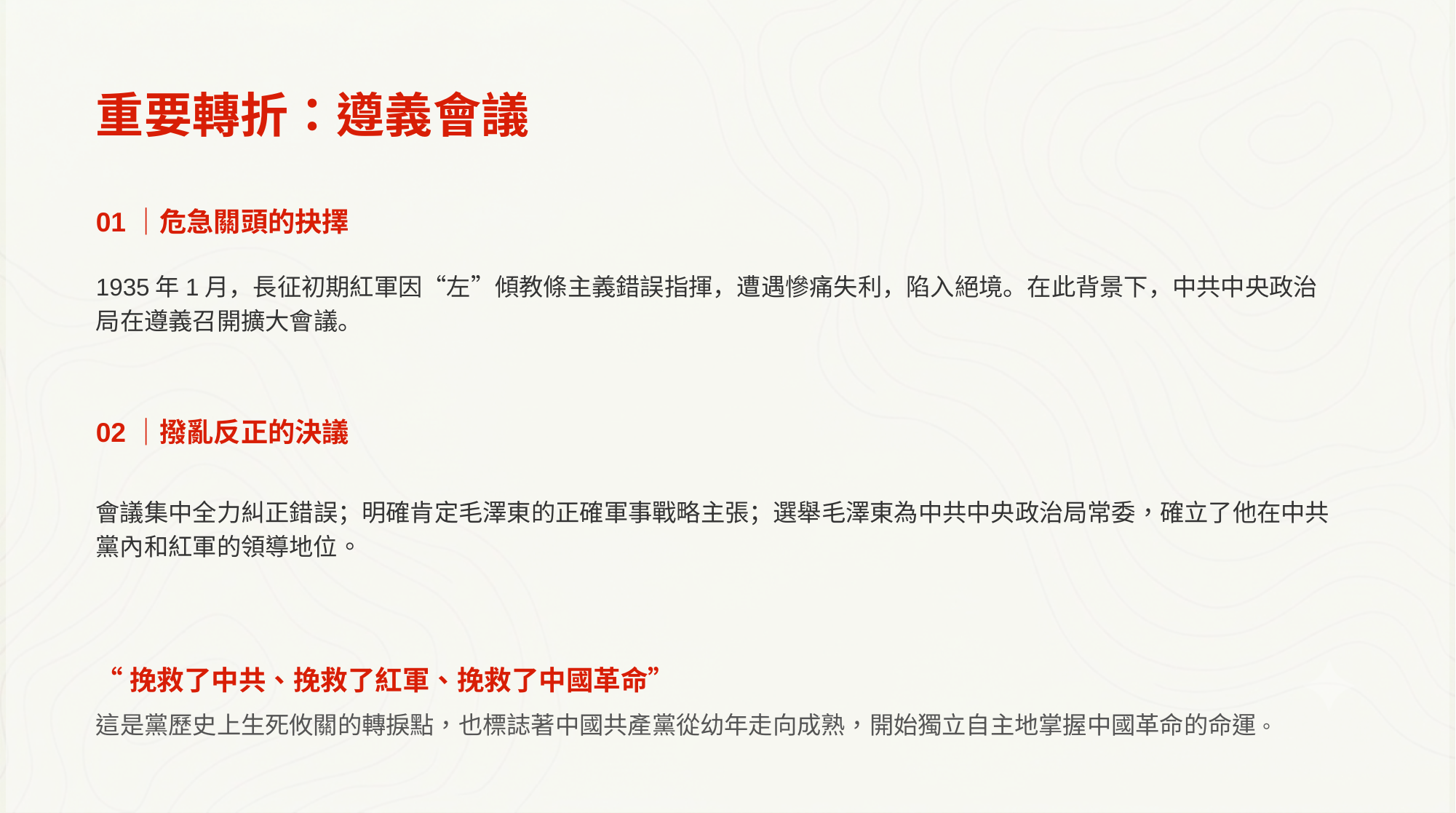

重要轉折：遵義會議
01｜危急關頭的抉擇
1935年1月，長征初期紅軍因“左”傾教條主義錯誤指揮，遭遇慘痛失利，陷入絕境。在此背景下，中共中央政治局在遵義召開擴大會議。
02｜撥亂反正的決議
會議集中全力糾正錯誤；明確肯定毛澤東的正確軍事戰略主張；選舉毛澤東為中共中央政治局常委，確立了他在中共黨內和紅軍的領導地位。
“挽救了中共、挽救了紅軍、挽救了中國革命”
這是黨歷史上生死攸關的轉捩點，也標誌著中國共產黨從幼年走向成熟，開始獨立自主地掌握中國革命的命運。